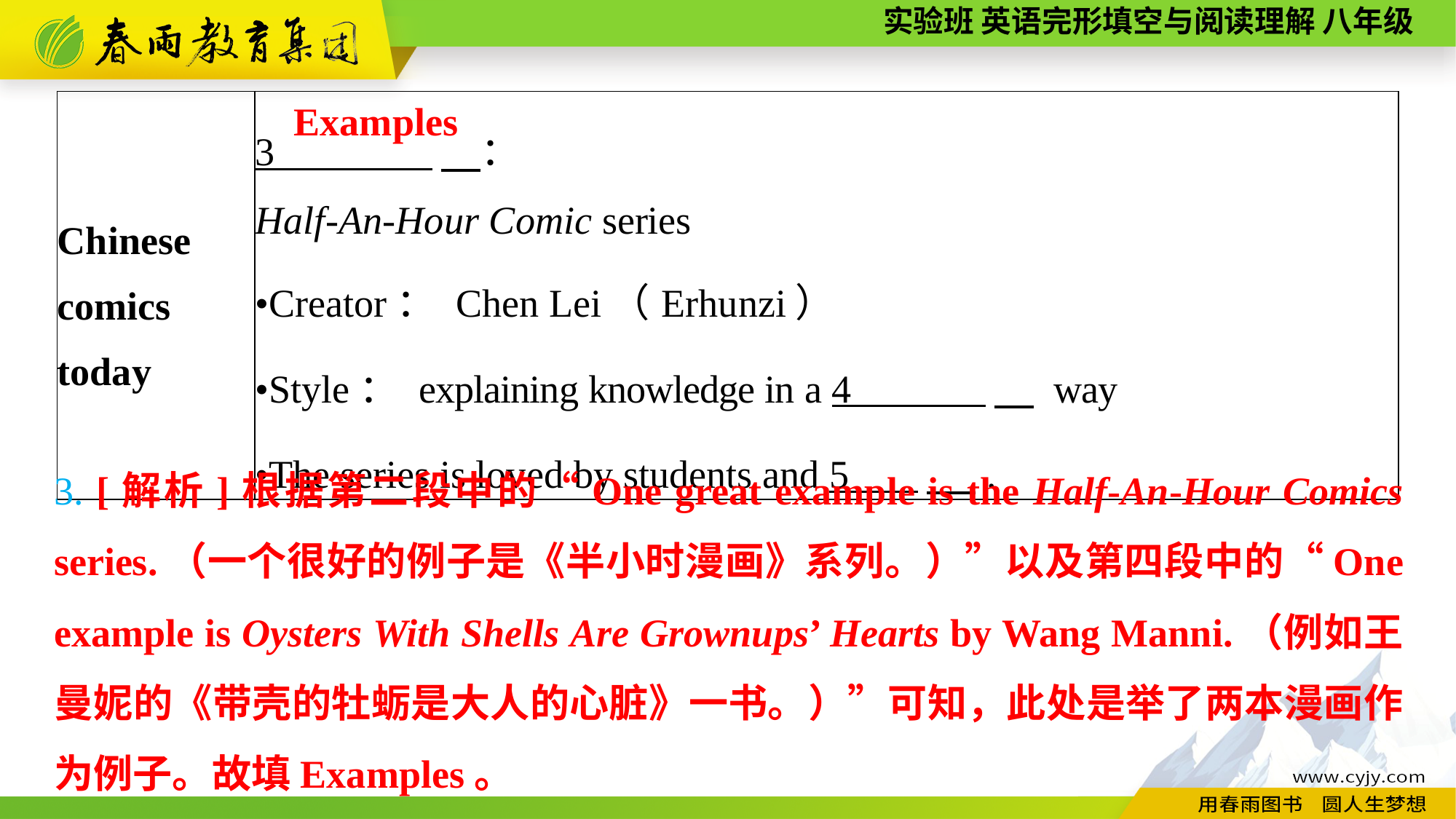

| Chinese comics today | 3 　： Half-An-Hour Comic series •Creator： Chen Lei（Erhunzi） •Style： explaining knowledge in a 4 　 way •The series is loved by students and 5 　 . |
| --- | --- |
Examples
3. [解析]根据第二段中的“One great example is the Half-An-Hour Comics series.（一个很好的例子是《半小时漫画》系列。）”以及第四段中的“One example is Oysters With Shells Are Grownups’ Hearts by Wang Manni.（例如王曼妮的《带壳的牡蛎是大人的心脏》一书。）”可知，此处是举了两本漫画作为例子。故填Examples。